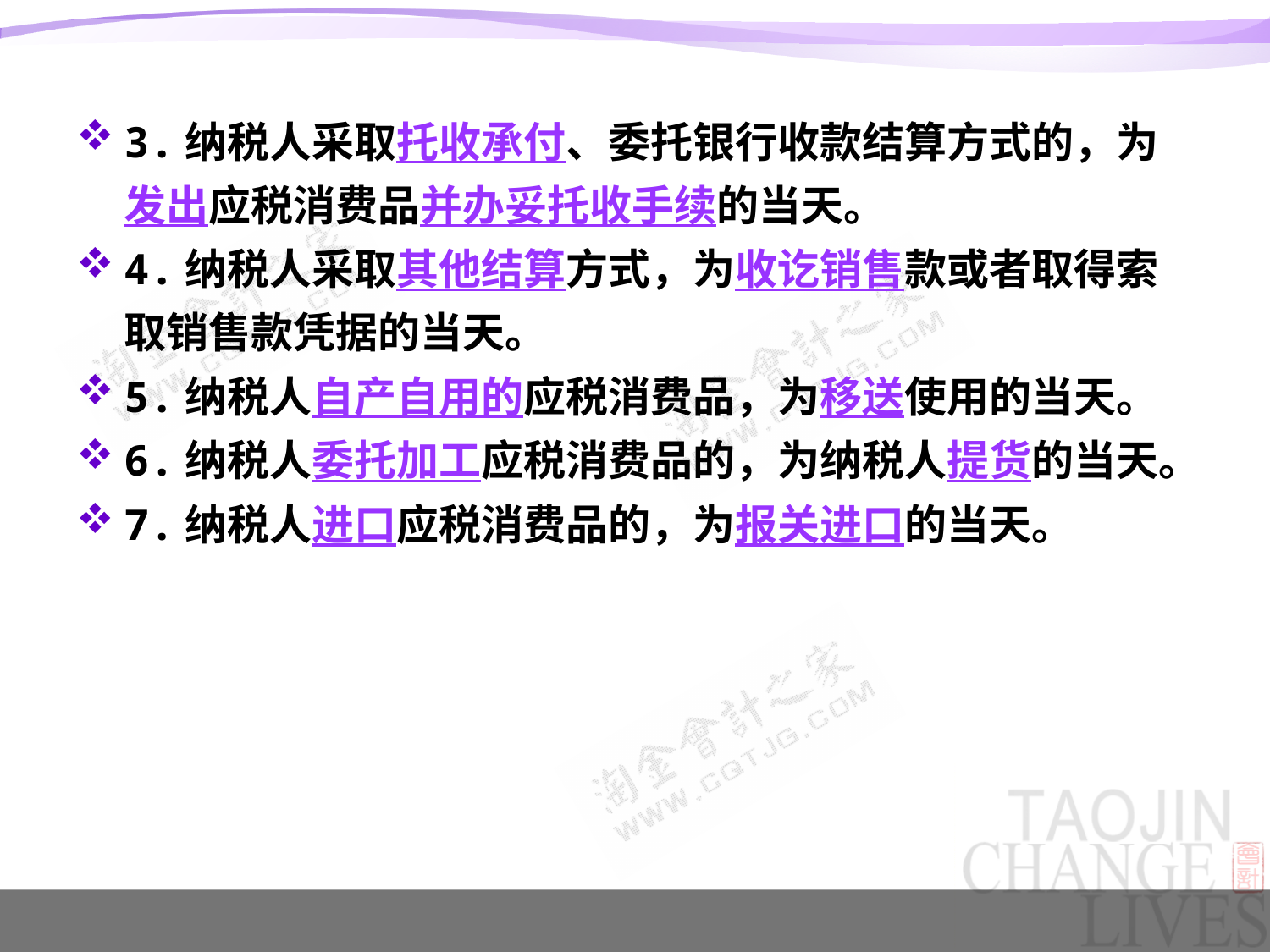

3.纳税人采取托收承付、委托银行收款结算方式的，为发出应税消费品并办妥托收手续的当天。
4.纳税人采取其他结算方式，为收讫销售款或者取得索取销售款凭据的当天。
5.纳税人自产自用的应税消费品，为移送使用的当天。
6.纳税人委托加工应税消费品的，为纳税人提货的当天。
7.纳税人进口应税消费品的，为报关进口的当天。